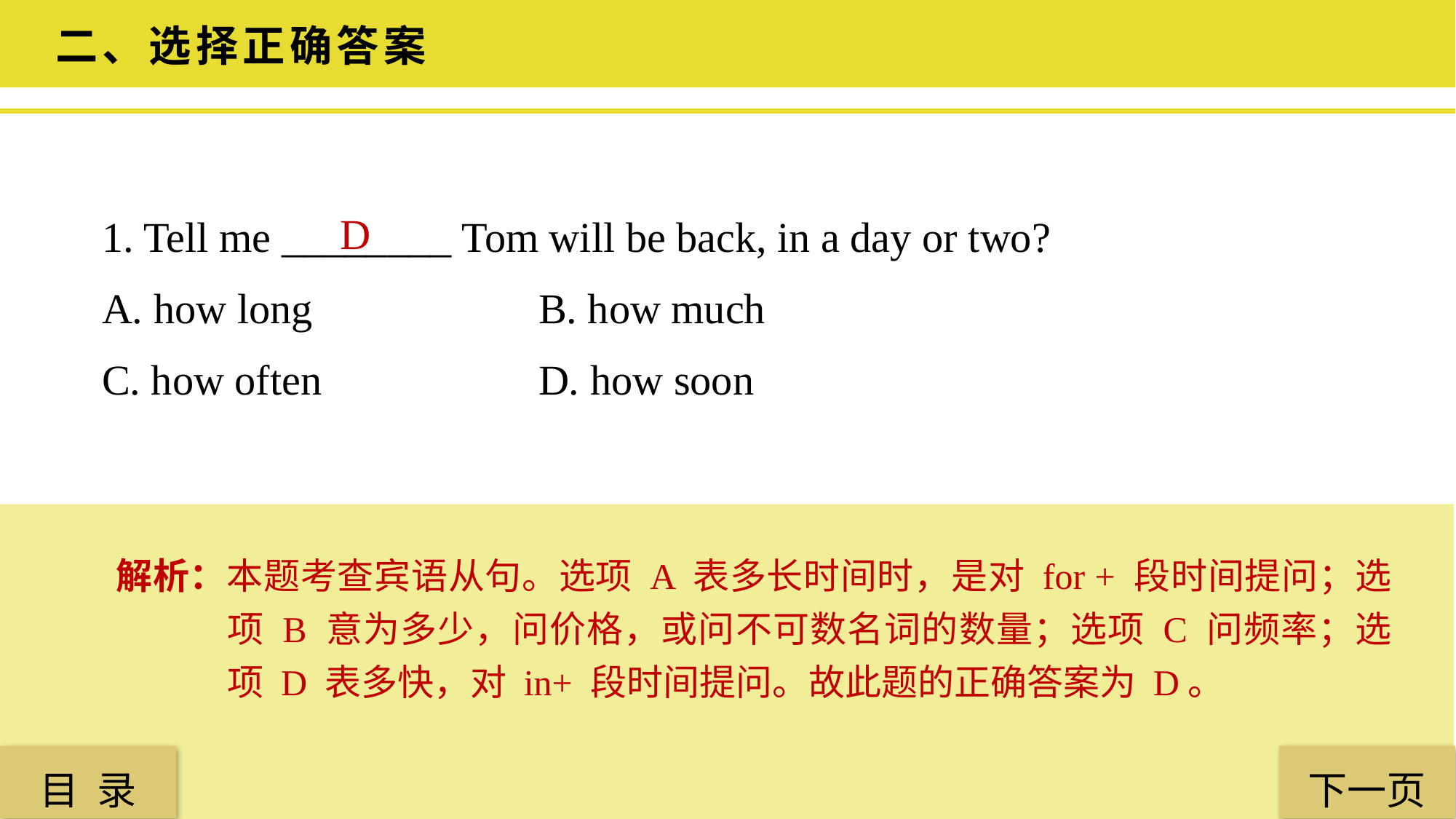

二、选择正确答案
1. Tell me ________ Tom will be back, in a day or two?
A. how long 		B. how much
C. how often 		D. how soon
D
解析：本题考查宾语从句。选项 A 表多长时间时，是对 for + 段时间提问；选项 B 意为多少，问价格，或问不可数名词的数量；选项 C 问频率；选项 D 表多快，对 in+ 段时间提问。故此题的正确答案为 D。